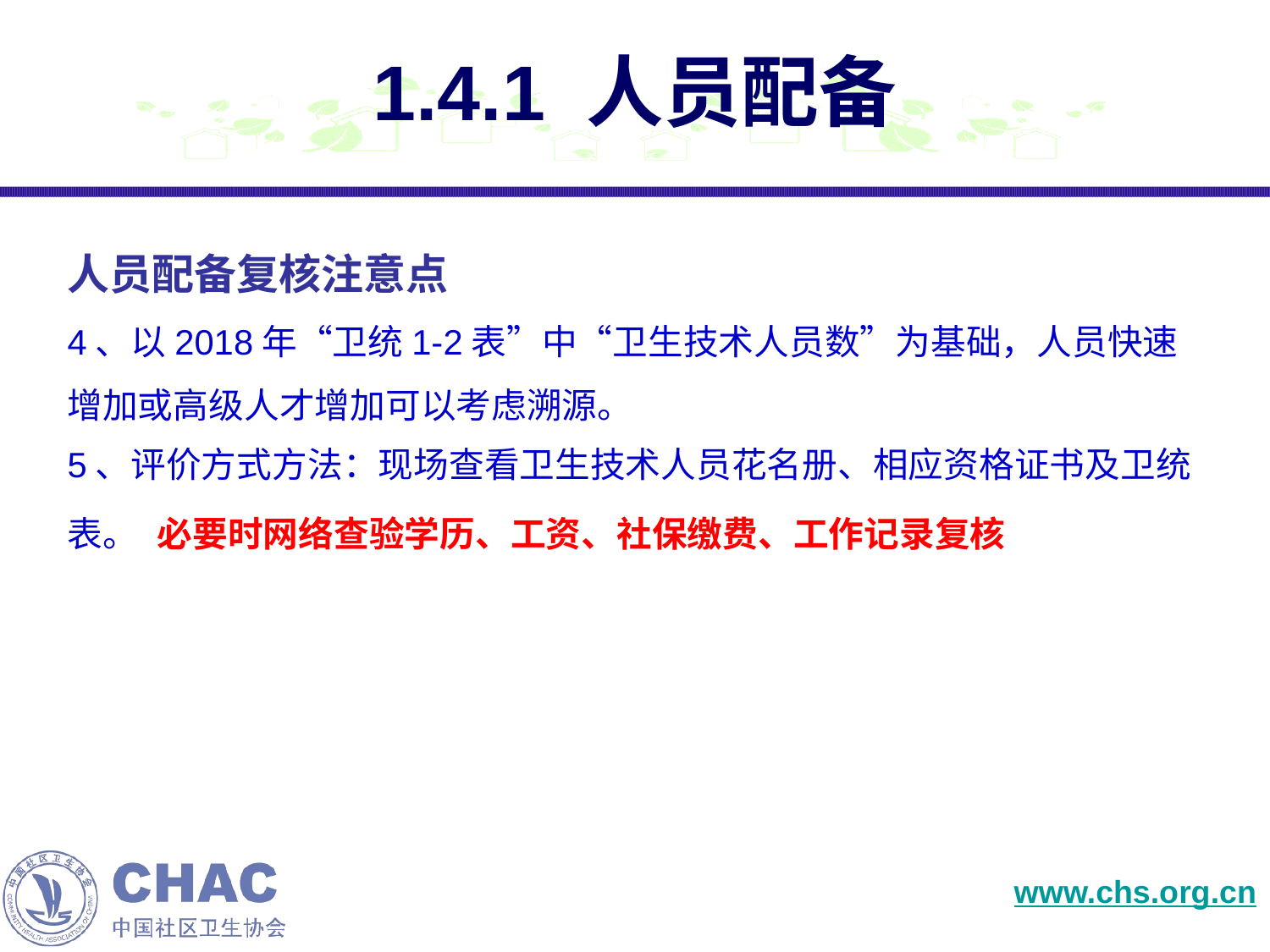

# 1.4.1 人员配备
人员配备复核注意点
4、以2018年“卫统1-2表”中“卫生技术人员数”为基础，人员快速增加或高级人才增加可以考虑溯源。
5、评价方式方法：现场查看卫生技术人员花名册、相应资格证书及卫统表。  必要时网络查验学历、工资、社保缴费、工作记录复核